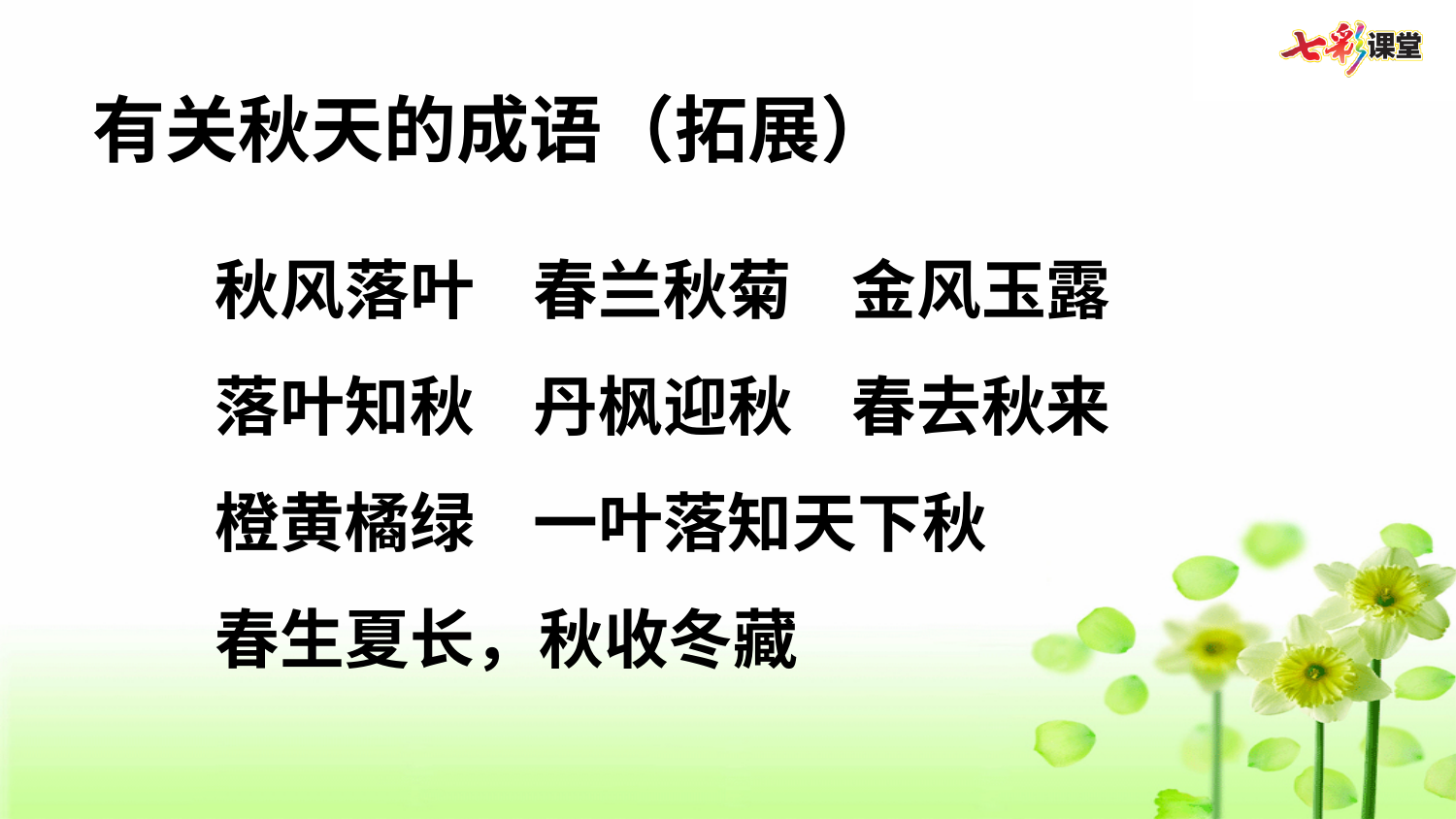

有关秋天的成语（拓展）
秋风落叶    春兰秋菊    金风玉露
落叶知秋    丹枫迎秋    春去秋来
橙黄橘绿    一叶落知天下秋
春生夏长，秋收冬藏